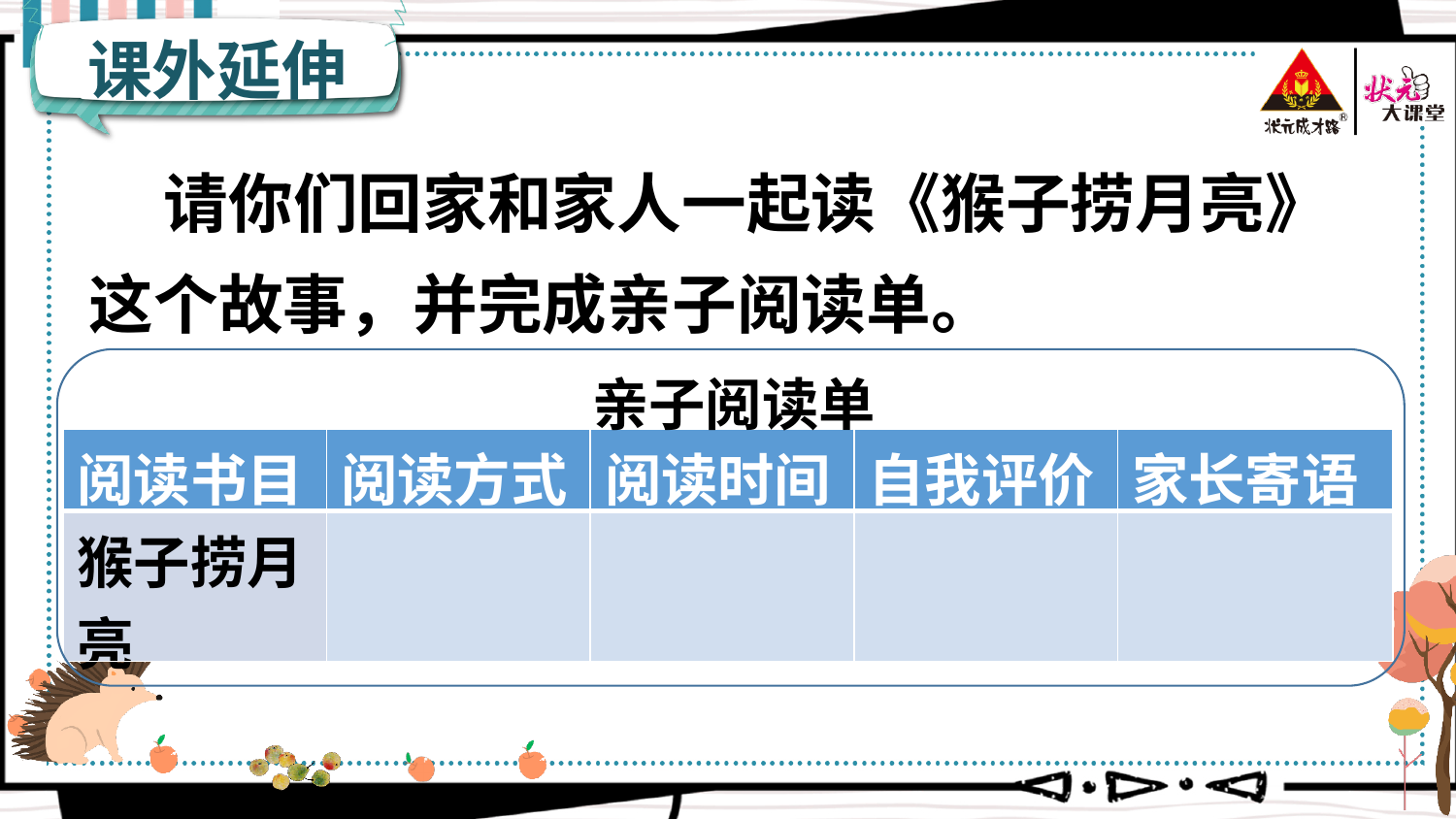

课外延伸
    请你们回家和家人一起读《猴子捞月亮》这个故事，并完成亲子阅读单。
亲子阅读单

| 阅读书目 | 阅读方式 | 阅读时间 | 自我评价 | 家长寄语 |
| --- | --- | --- | --- | --- |
| 猴子捞月亮 |  |  |  |  |